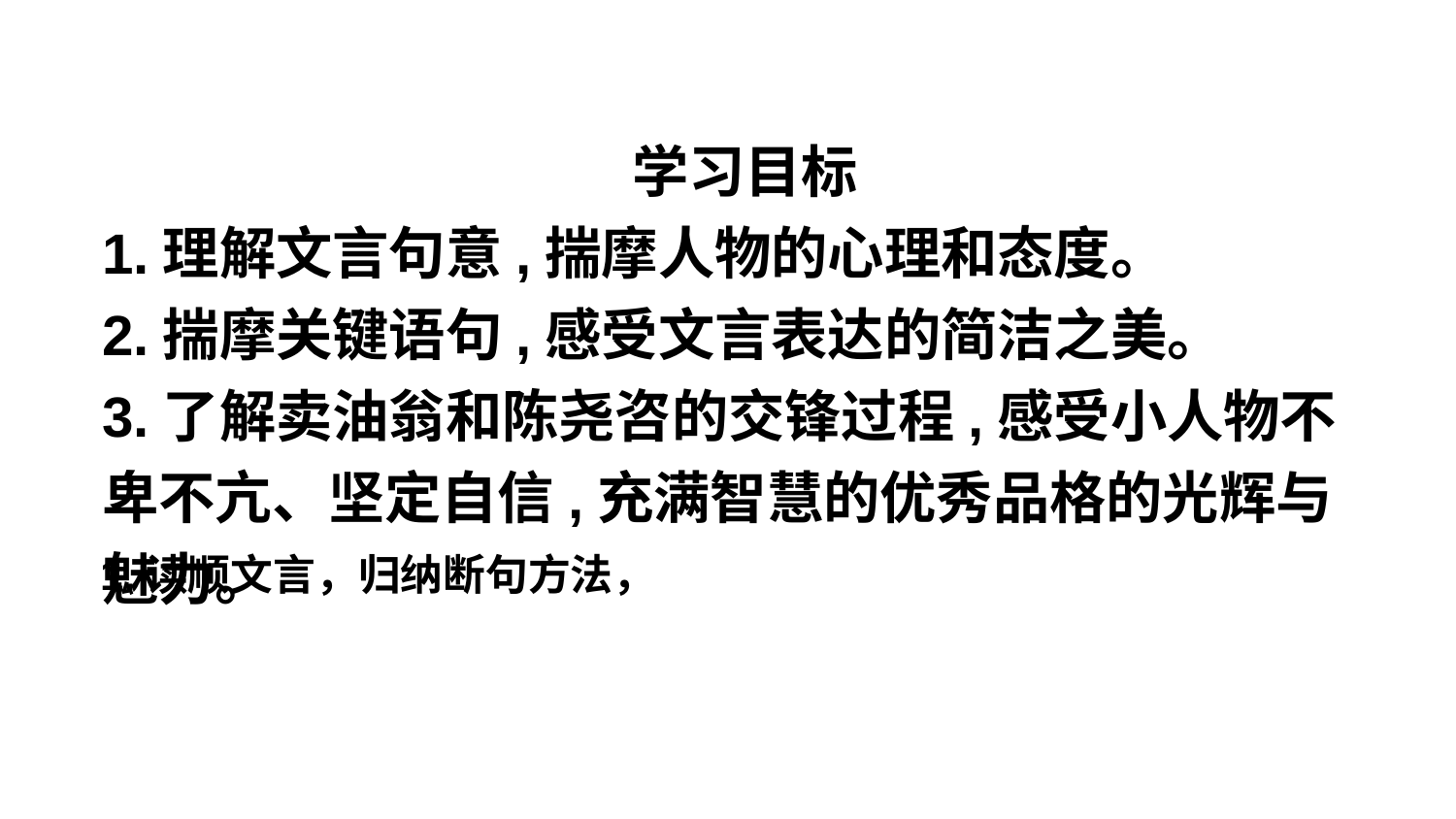

学习目标
1.理解文言句意,揣摩人物的心理和态度。
2.揣摩关键语句,感受文言表达的简洁之美。
3.了解卖油翁和陈尧咨的交锋过程,感受小人物不卑不亢、坚定自信,充满智慧的优秀品格的光辉与魅力。
1.读顺文言，归纳断句方法，